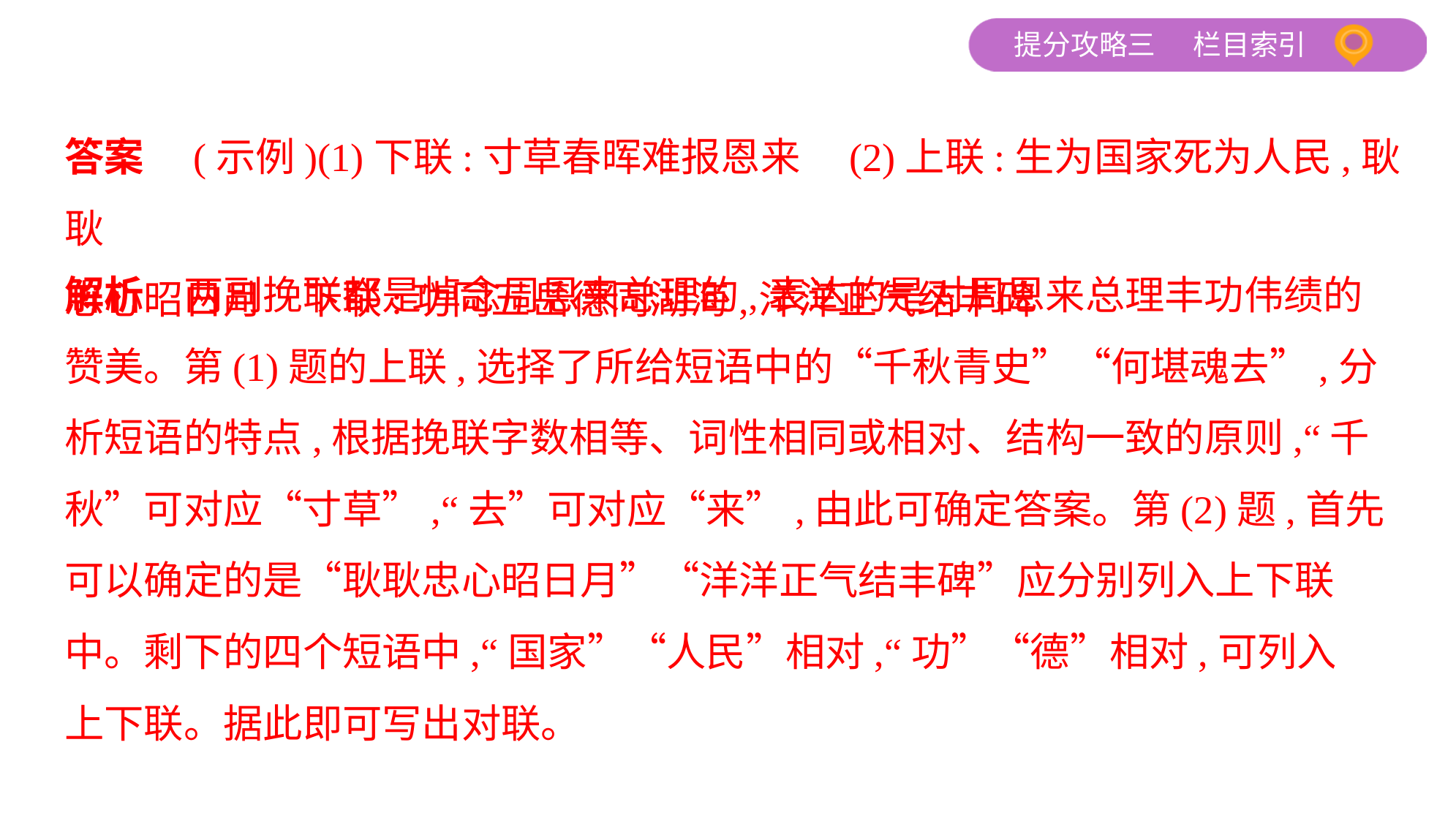

答案　(示例)(1)下联:寸草春晖难报恩来　(2)上联:生为国家死为人民,耿耿
忠心昭日月　下联:功同五岳德同湖海,洋洋正气结丰碑
解析　两副挽联都是悼念周恩来总理的,表达的是对周恩来总理丰功伟绩的
赞美。第(1)题的上联,选择了所给短语中的“千秋青史”“何堪魂去”,分
析短语的特点,根据挽联字数相等、词性相同或相对、结构一致的原则,“千
秋”可对应“寸草”,“去”可对应“来”,由此可确定答案。第(2)题,首先
可以确定的是“耿耿忠心昭日月”“洋洋正气结丰碑”应分别列入上下联
中。剩下的四个短语中,“国家”“人民”相对,“功”“德”相对,可列入
上下联。据此即可写出对联。